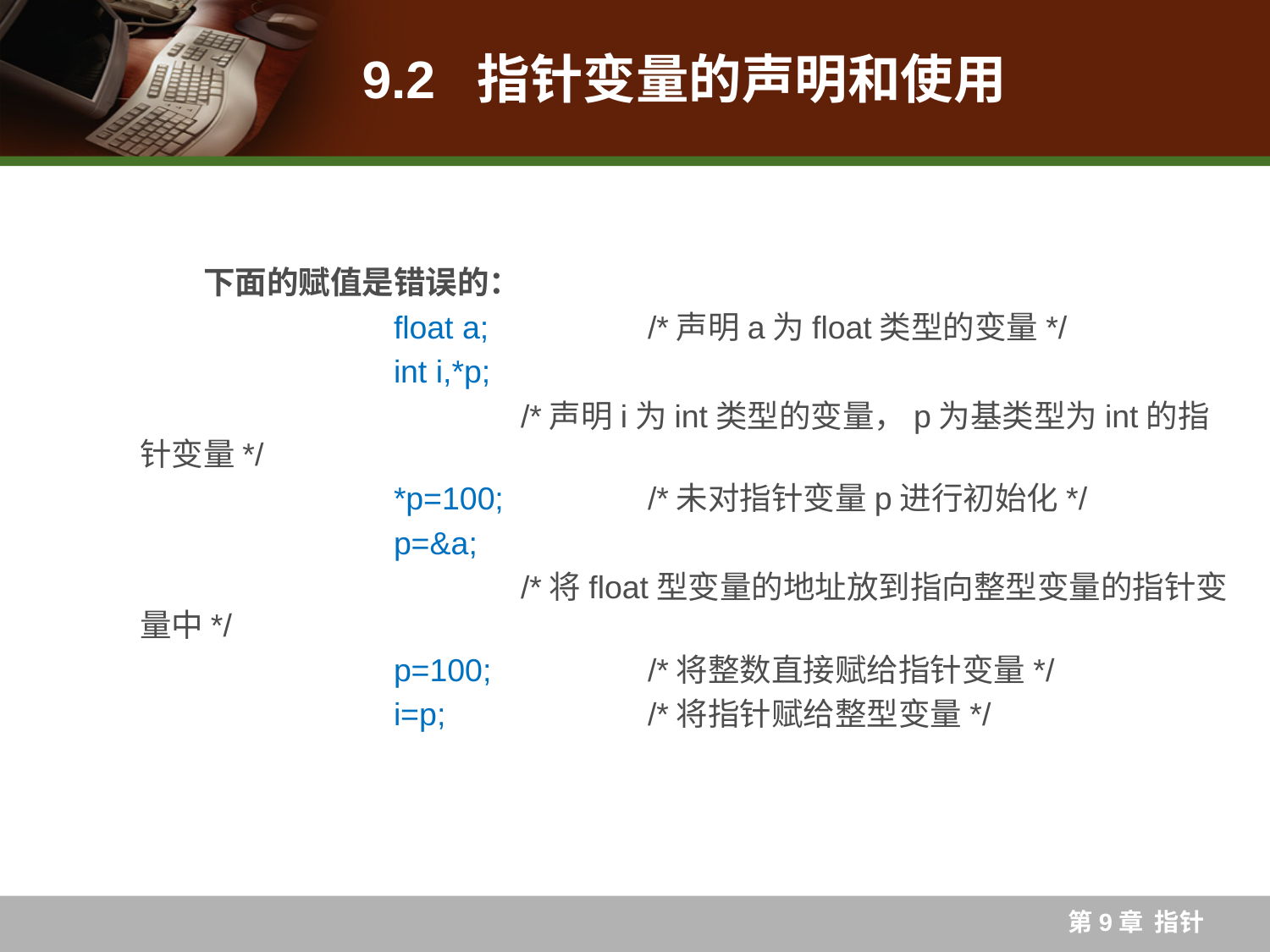

# 9.2  指针变量的声明和使用
	下面的赋值是错误的：
		float a;		/*声明a为float类型的变量*/
		int i,*p;
			/*声明i为int类型的变量，p为基类型为int的指针变量*/
		*p=100;		/*未对指针变量p进行初始化*/
		p=&a;
			/*将float型变量的地址放到指向整型变量的指针变量中*/
		p=100;		/*将整数直接赋给指针变量*/
		i=p;		/*将指针赋给整型变量*/
第9章  指针